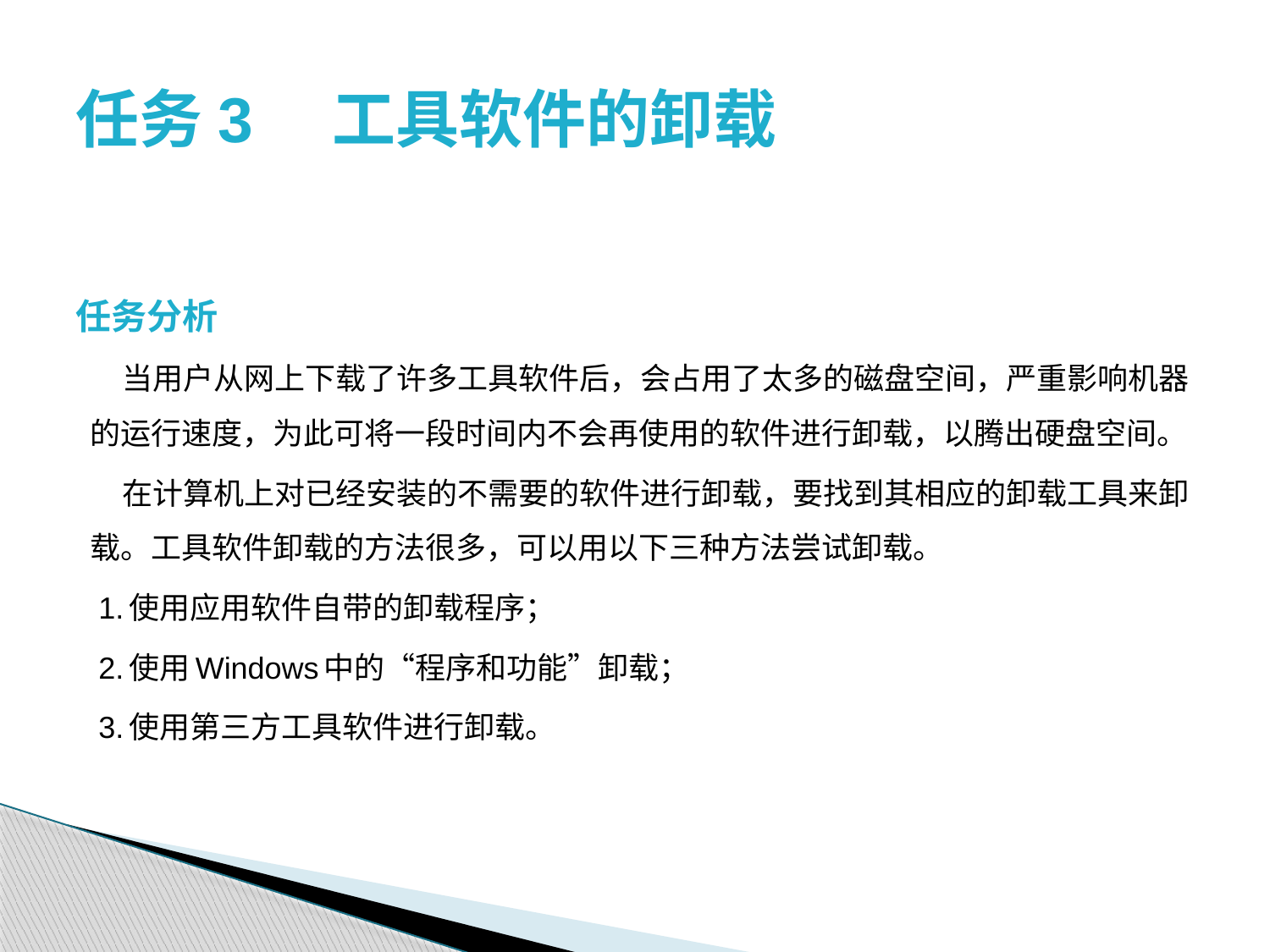

# 任务3　工具软件的卸载
任务分析
    当用户从网上下载了许多工具软件后，会占用了太多的磁盘空间，严重影响机器的运行速度，为此可将一段时间内不会再使用的软件进行卸载，以腾出硬盘空间。
    在计算机上对已经安装的不需要的软件进行卸载，要找到其相应的卸载工具来卸载。工具软件卸载的方法很多，可以用以下三种方法尝试卸载。
 1.使用应用软件自带的卸载程序；
 2.使用Windows中的“程序和功能”卸载；
 3.使用第三方工具软件进行卸载。